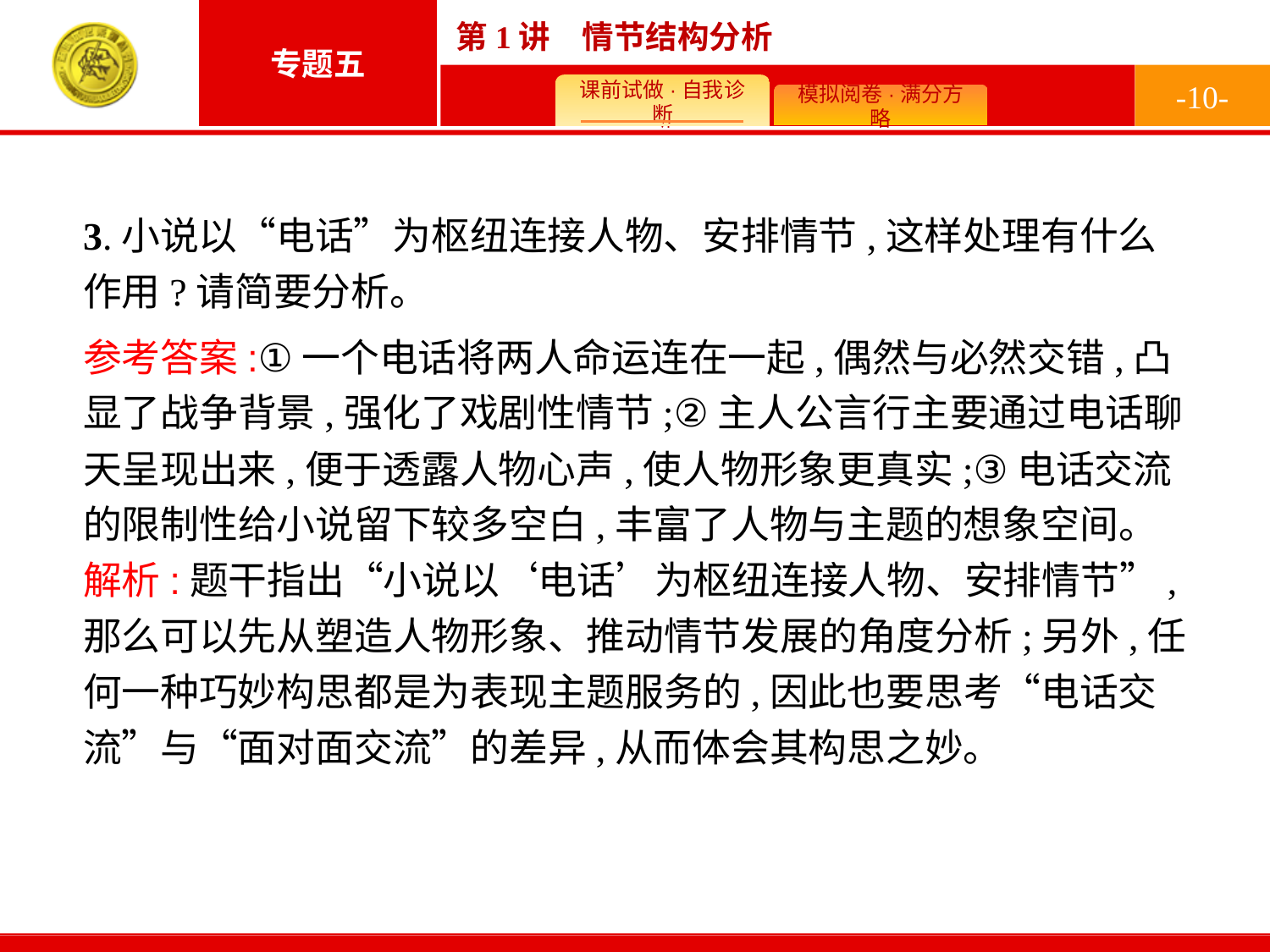

-10-
3.小说以“电话”为枢纽连接人物、安排情节,这样处理有什么作用?请简要分析。
参考答案:①一个电话将两人命运连在一起,偶然与必然交错,凸显了战争背景,强化了戏剧性情节;②主人公言行主要通过电话聊天呈现出来,便于透露人物心声,使人物形象更真实;③电话交流的限制性给小说留下较多空白,丰富了人物与主题的想象空间。
解析:题干指出“小说以‘电话’为枢纽连接人物、安排情节”,那么可以先从塑造人物形象、推动情节发展的角度分析;另外,任何一种巧妙构思都是为表现主题服务的,因此也要思考“电话交流”与“面对面交流”的差异,从而体会其构思之妙。